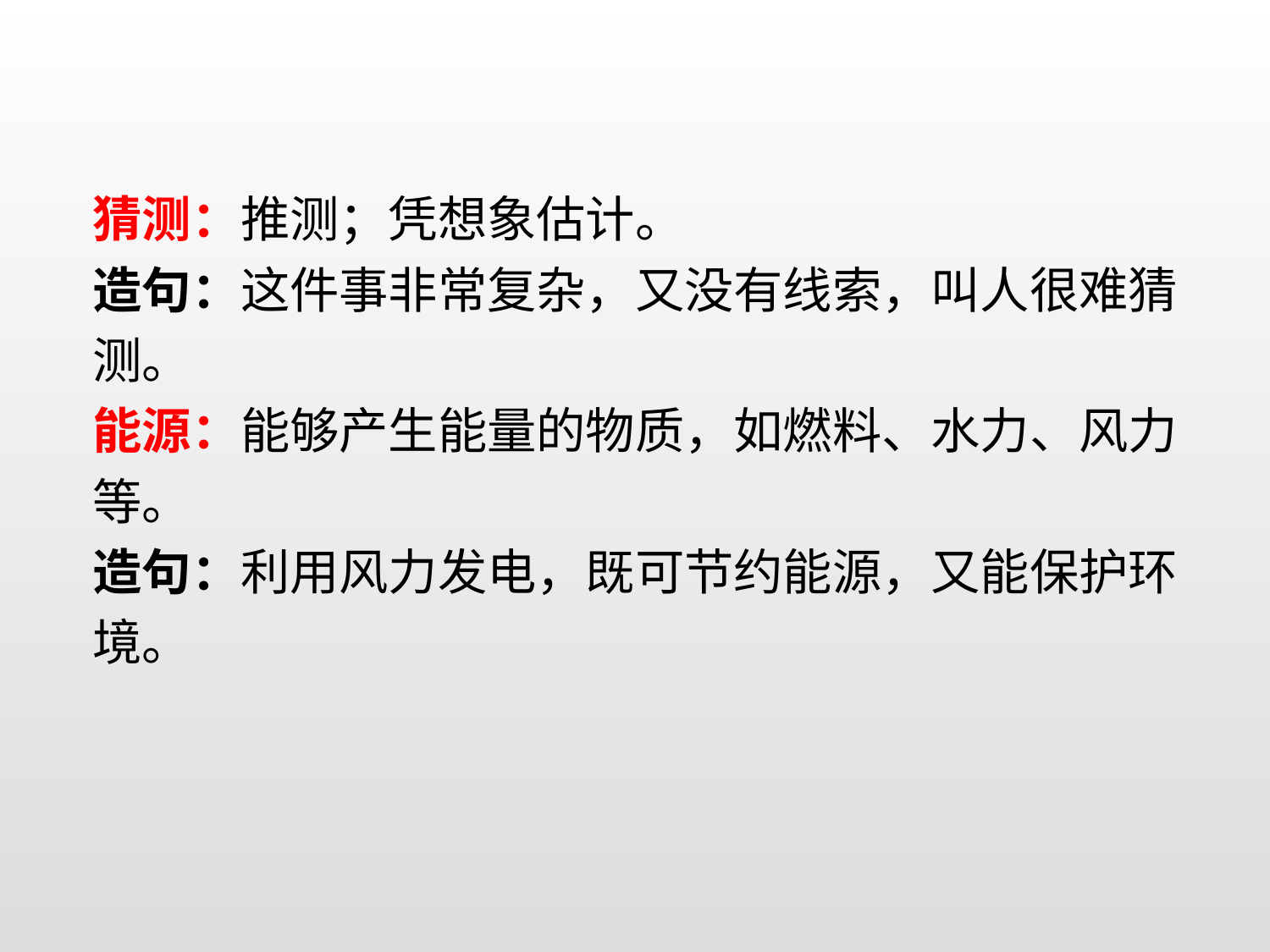

猜测：推测；凭想象估计。
造句：这件事非常复杂，又没有线索，叫人很难猜测。
能源：能够产生能量的物质，如燃料、水力、风力等。
造句：利用风力发电，既可节约能源，又能保护环境。